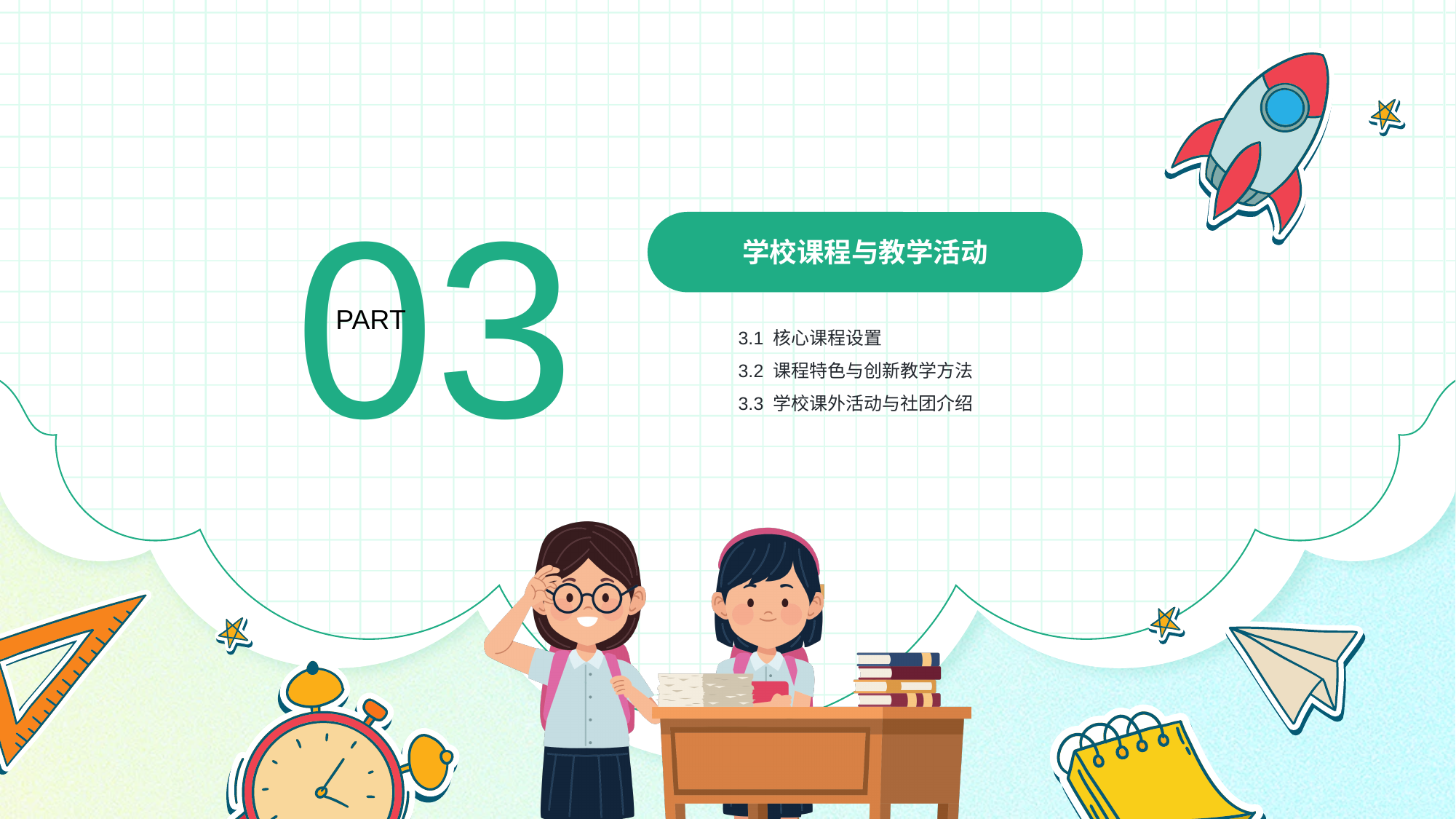

03

学校课程与教学活动
PART
3.1 核心课程设置
3.2 课程特色与创新教学方法
3.3 学校课外活动与社团介绍